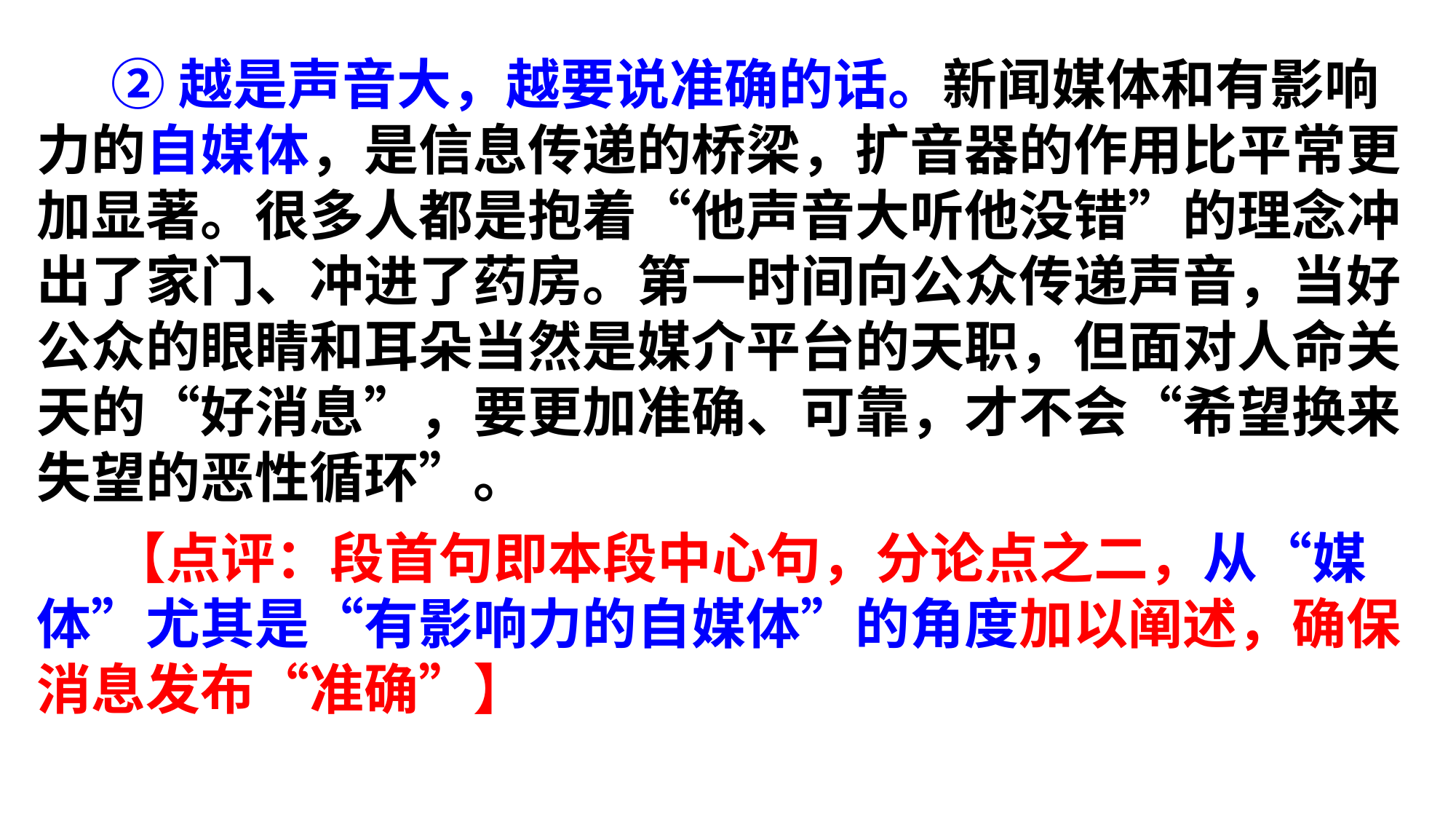

②越是声音大，越要说准确的话。新闻媒体和有影响力的自媒体，是信息传递的桥梁，扩音器的作用比平常更加显著。很多人都是抱着“他声音大听他没错”的理念冲出了家门、冲进了药房。第一时间向公众传递声音，当好公众的眼睛和耳朵当然是媒介平台的天职，但面对人命关天的“好消息”，要更加准确、可靠，才不会“希望换来失望的恶性循环”。
     【点评：段首句即本段中心句，分论点之二，从“媒体”尤其是“有影响力的自媒体”的角度加以阐述，确保消息发布“准确”】